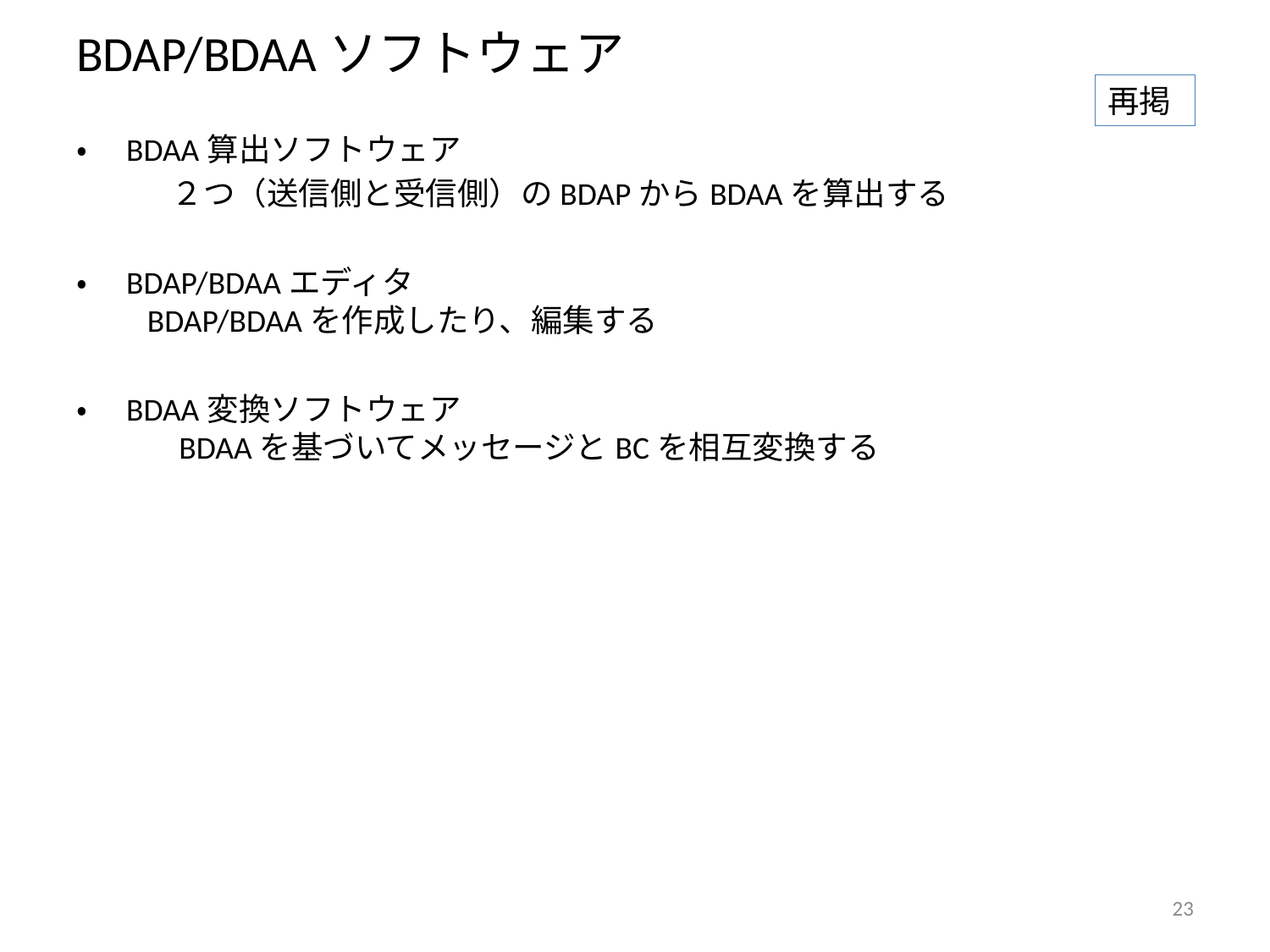

# BDAP/BDAAソフトウェア
再掲
・　BDAA算出ソフトウェア
　　　２つ（送信側と受信側）のBDAPからBDAAを算出する

・　BDAP/BDAAエディタ
　　BDAP/BDAAを作成したり、編集する

・　BDAA変換ソフトウェア
　　　BDAAを基づいてメッセージとBCを相互変換する
23